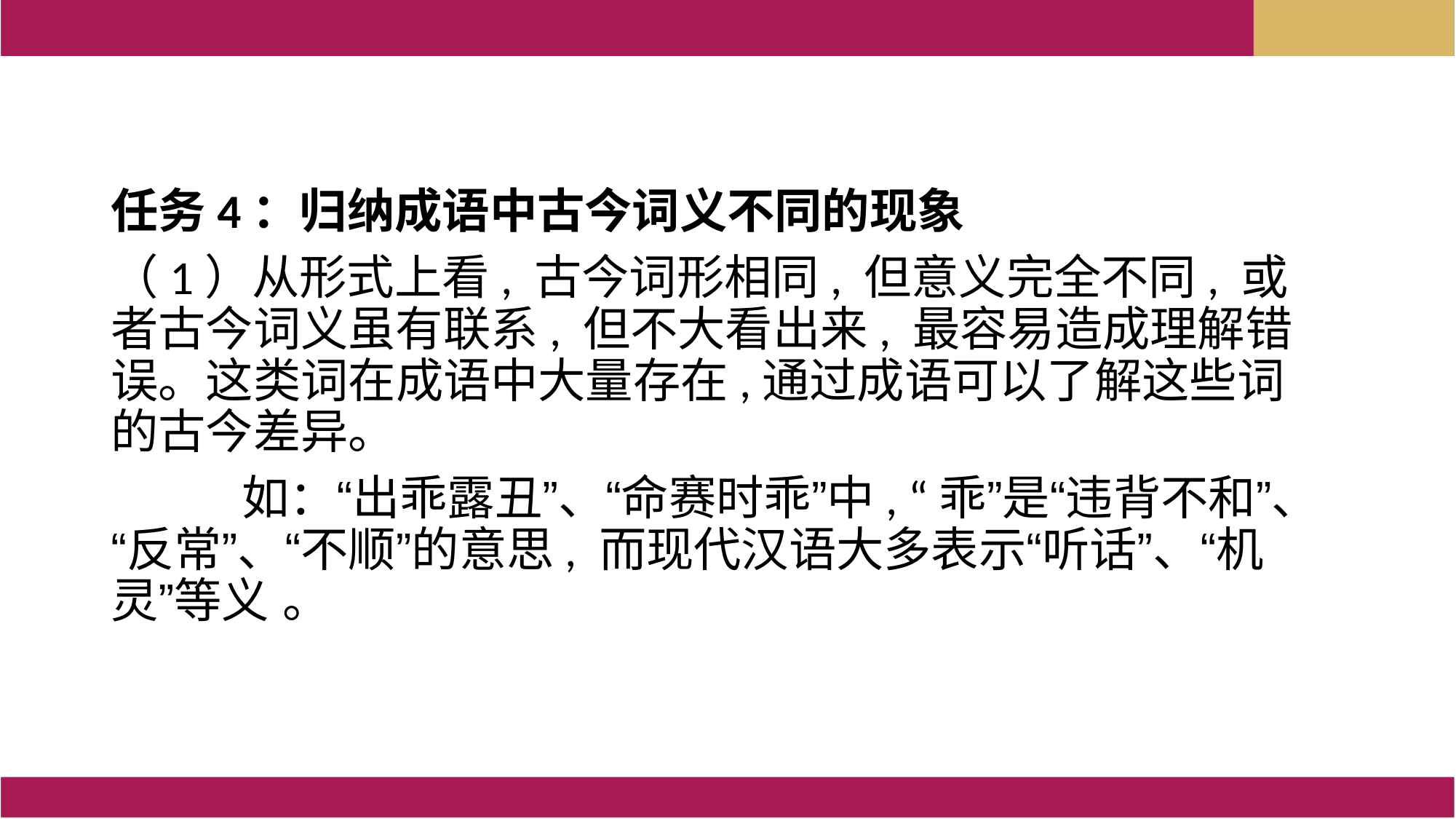

任务4：归纳成语中古今词义不同的现象
（1）从形式上看, 古今词形相同, 但意义完全不同, 或者古今词义虽有联系, 但不大看出来, 最容易造成理解错误。这类词在成语中大量存在,通过成语可以了解这些词的古今差异。
         如：“出乖露丑”、“命赛时乖”中, “乖”是“违背不和”、“反常”、“不顺”的意思, 而现代汉语大多表示“听话”、“机灵”等义 。